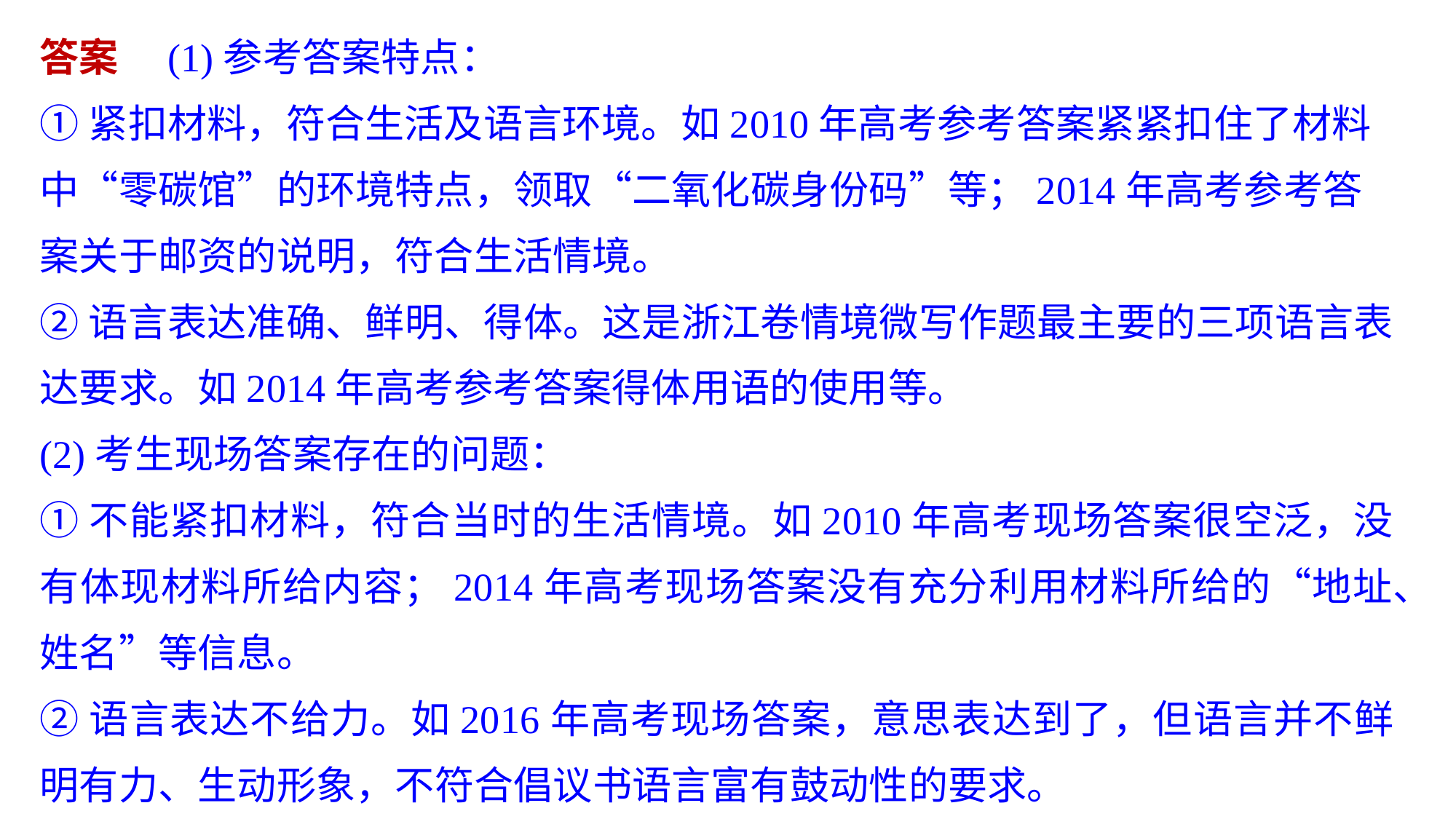

答案　(1)参考答案特点：
①紧扣材料，符合生活及语言环境。如2010年高考参考答案紧紧扣住了材料中“零碳馆”的环境特点，领取“二氧化碳身份码”等；2014年高考参考答案关于邮资的说明，符合生活情境。
②语言表达准确、鲜明、得体。这是浙江卷情境微写作题最主要的三项语言表达要求。如2014年高考参考答案得体用语的使用等。
(2)考生现场答案存在的问题：
①不能紧扣材料，符合当时的生活情境。如2010年高考现场答案很空泛，没有体现材料所给内容；2014年高考现场答案没有充分利用材料所给的“地址、姓名”等信息。
②语言表达不给力。如2016年高考现场答案，意思表达到了，但语言并不鲜明有力、生动形象，不符合倡议书语言富有鼓动性的要求。